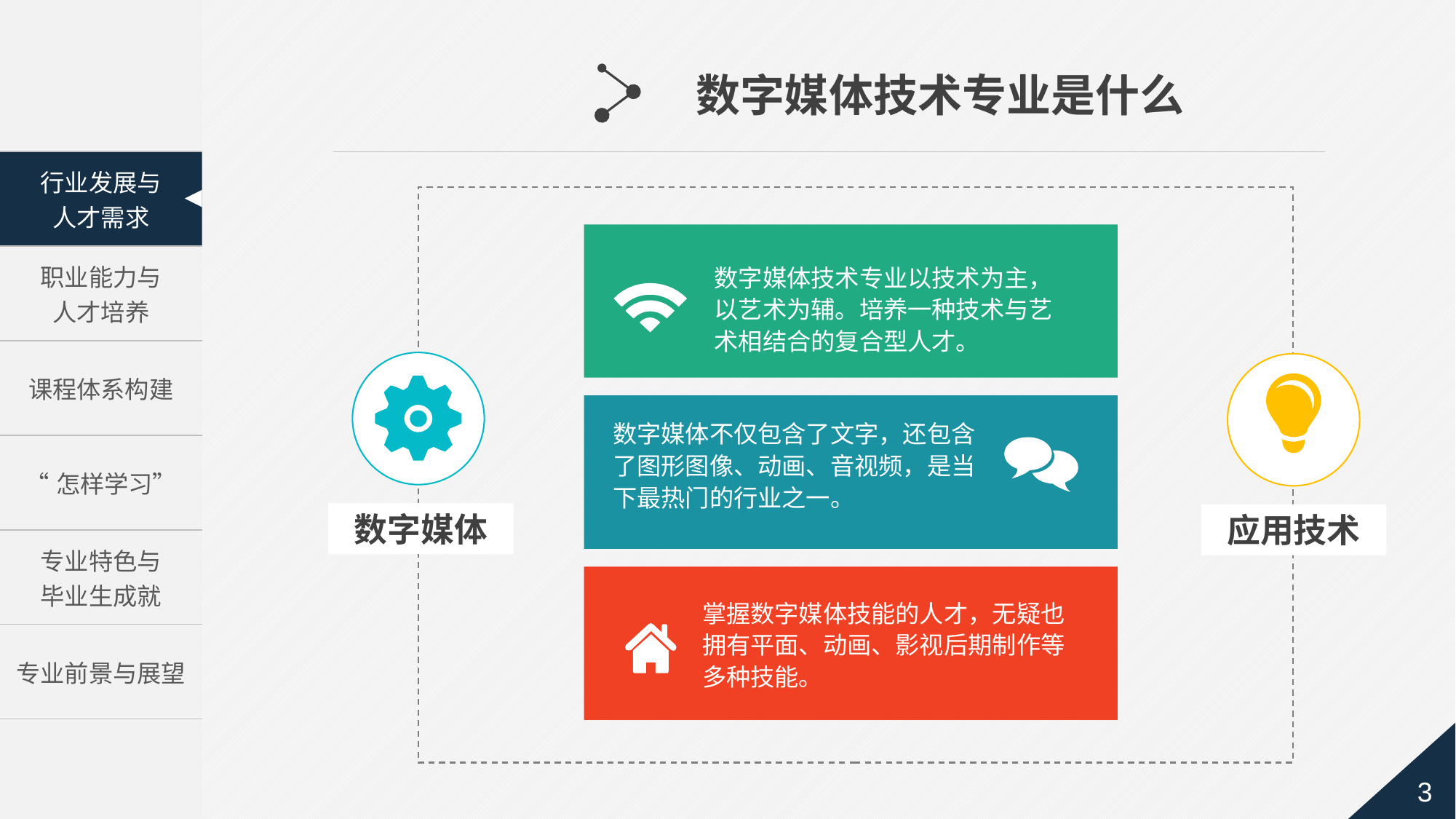

数字媒体技术专业是什么

数字媒体技术专业以技术为主，以艺术为辅。培养一种技术与艺术相结合的复合型人才。

数字媒体不仅包含了文字，还包含了图形图像、动画、音视频，是当下最热门的行业之一。

数字媒体
应用技术

掌握数字媒体技能的人才，无疑也拥有平面、动画、影视后期制作等多种技能。